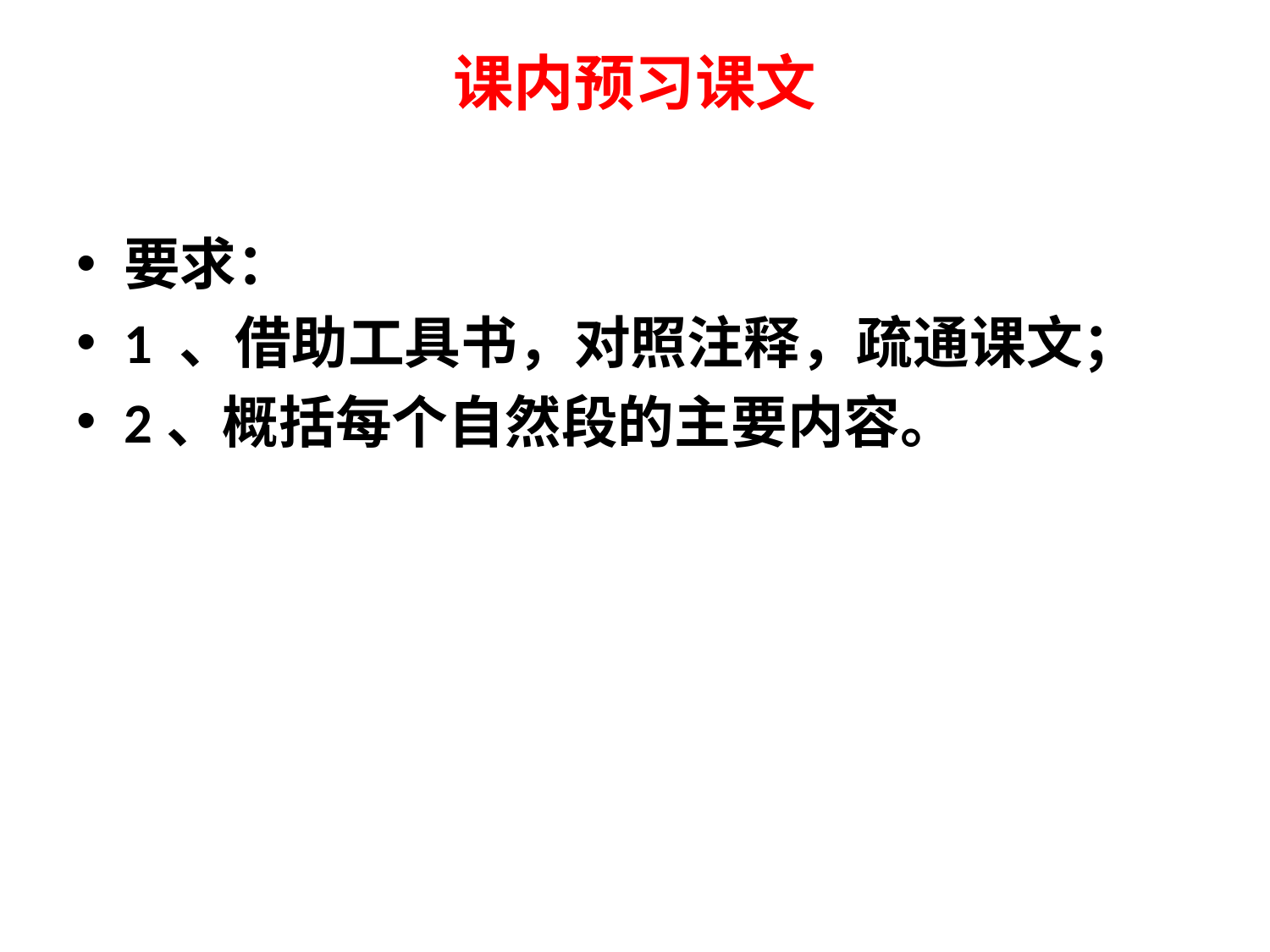

# 课内预习课文
要求：
1 、借助工具书，对照注释，疏通课文；
2、概括每个自然段的主要内容。